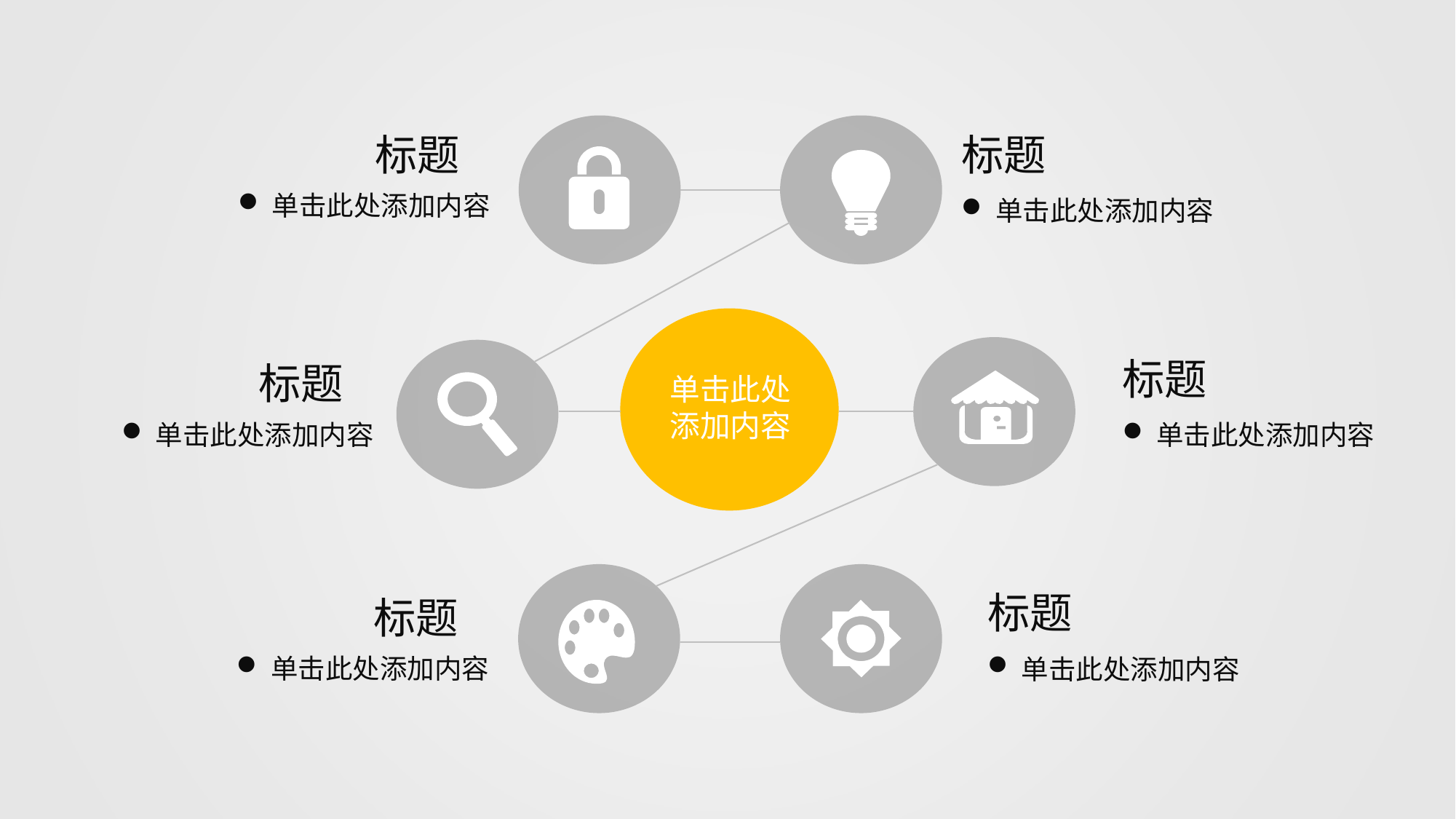

标题
标题

单击此处添加内容
单击此处添加内容

标题
标题
单击此处
添加内容

单击此处添加内容
单击此处添加内容

标题
标题

单击此处添加内容
单击此处添加内容